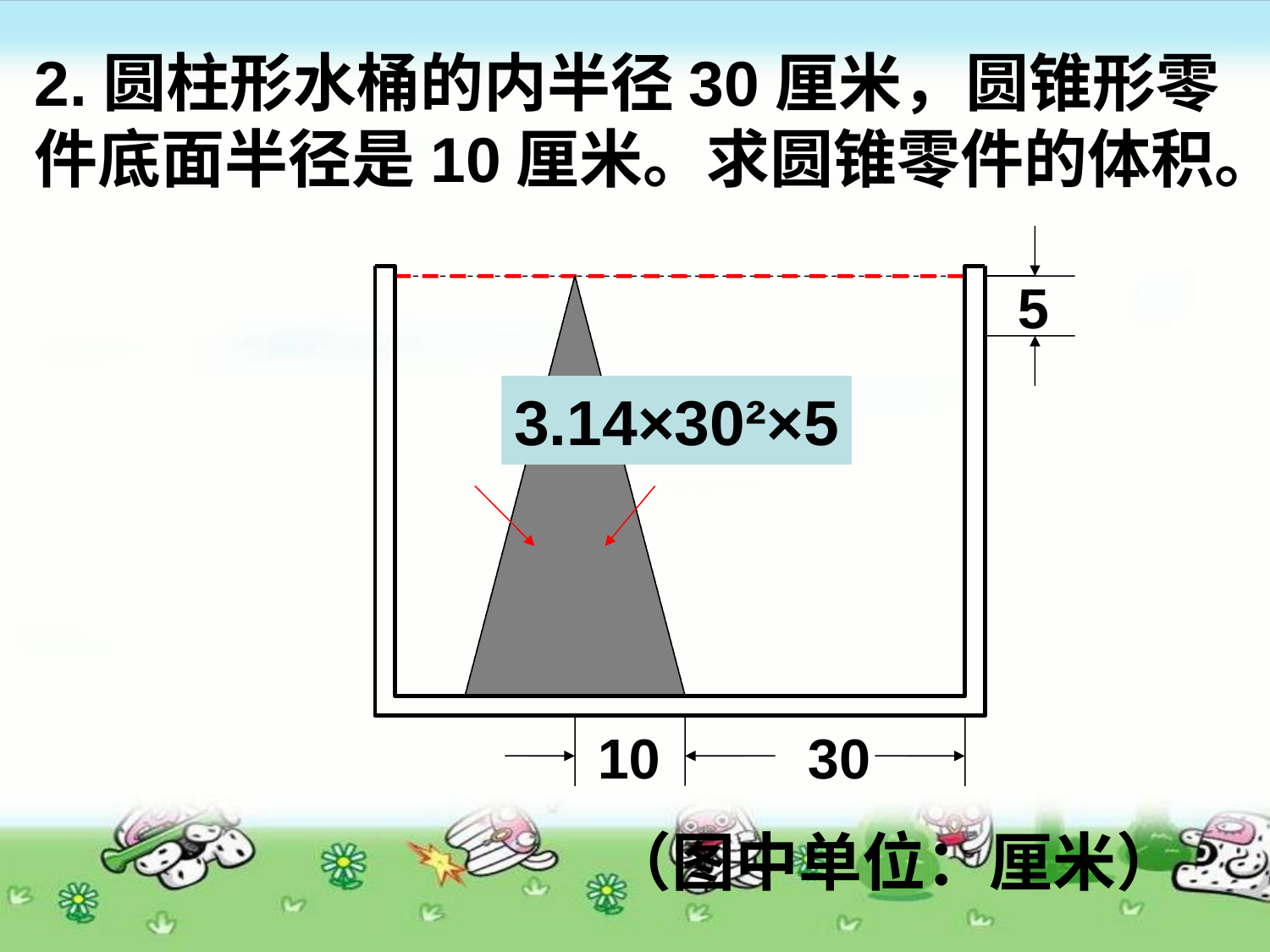

2.圆柱形水桶的内半径30厘米，圆锥形零
件底面半径是10厘米。求圆锥零件的体积。

5

3.14×30²×5

10

30

（图中单位：厘米）